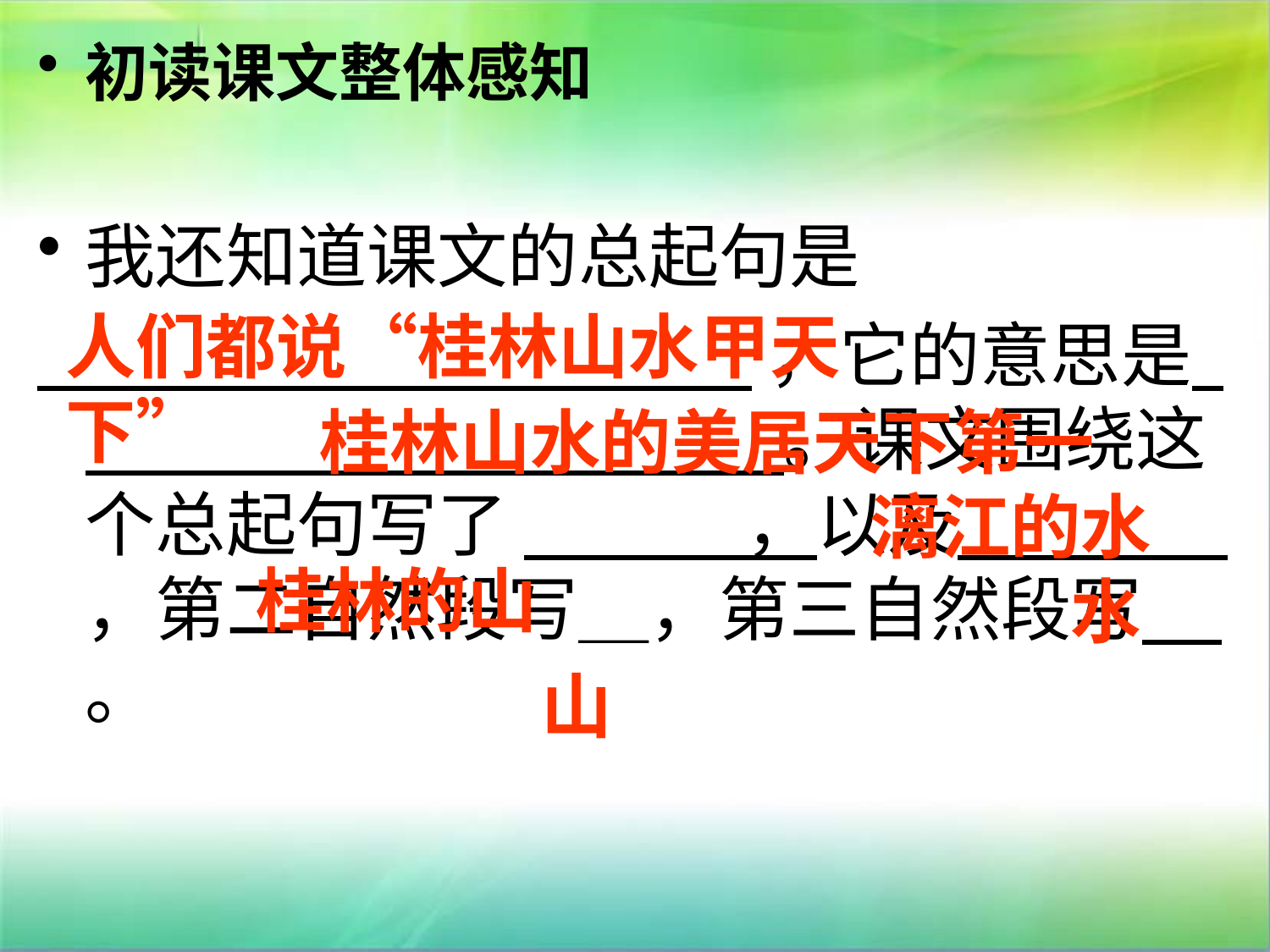

初读课文整体感知

我还知道课文的总起句是
                                             ，它的意思是                                               。课文围绕这个总起句写了               ，以及                  ，第二自然段写＿，第三自然段写      。

人们都说“桂林山水甲天下”
桂林山水的美居天下第一
漓江的水
桂林的山
水
山